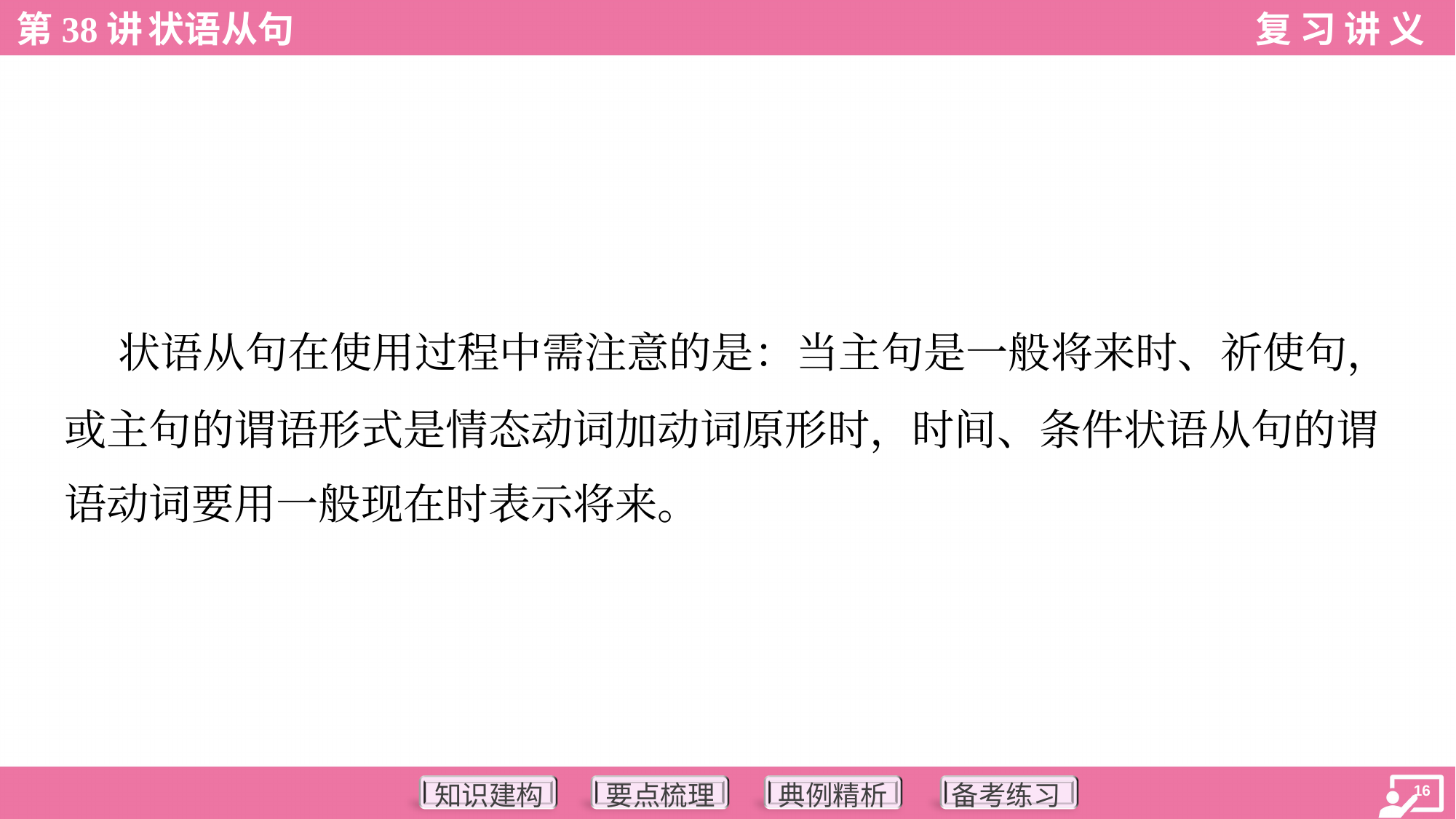

状语从句在使用过程中需注意的是：当主句是一般将来时、祈使句，
或主句的谓语形式是情态动词加动词原形时，时间、条件状语从句的谓
语动词要用一般现在时表示将来。